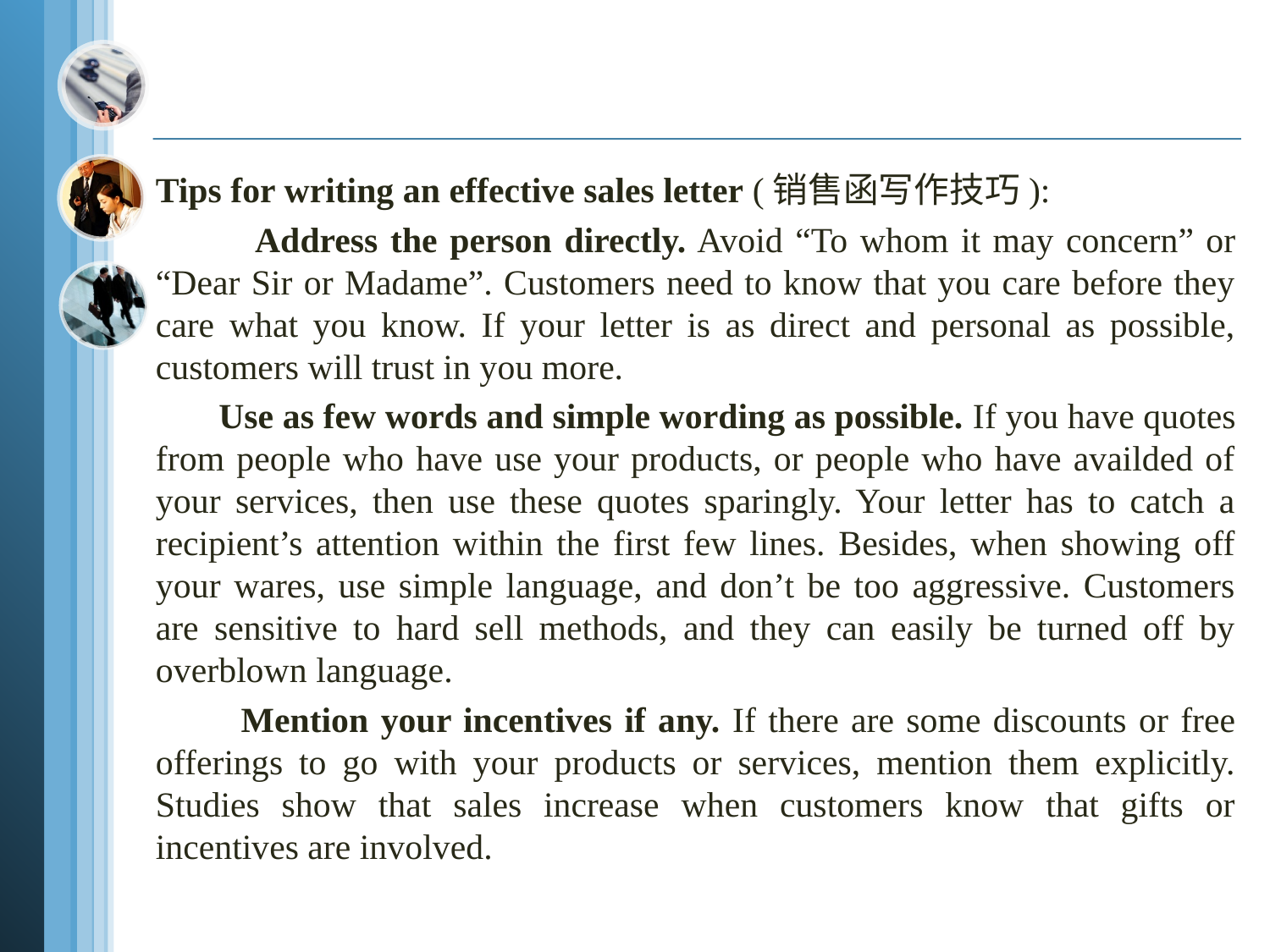

Tips for writing an effective sales letter (销售函写作技巧):
        Address the person directly. Avoid “To whom it may concern” or “Dear Sir or Madame”. Customers need to know that you care before they care what you know. If your letter is as direct and personal as possible, customers will trust in you more.
       Use as few words and simple wording as possible. If you have quotes from people who have use your products, or people who have availded of your services, then use these quotes sparingly. Your letter has to catch a recipient’s attention within the first few lines. Besides, when showing off your wares, use simple language, and don’t be too aggressive. Customers are sensitive to hard sell methods, and they can easily be turned off by overblown language.
       Mention your incentives if any. If there are some discounts or free offerings to go with your products or services, mention them explicitly. Studies show that sales increase when customers know that gifts or incentives are involved.